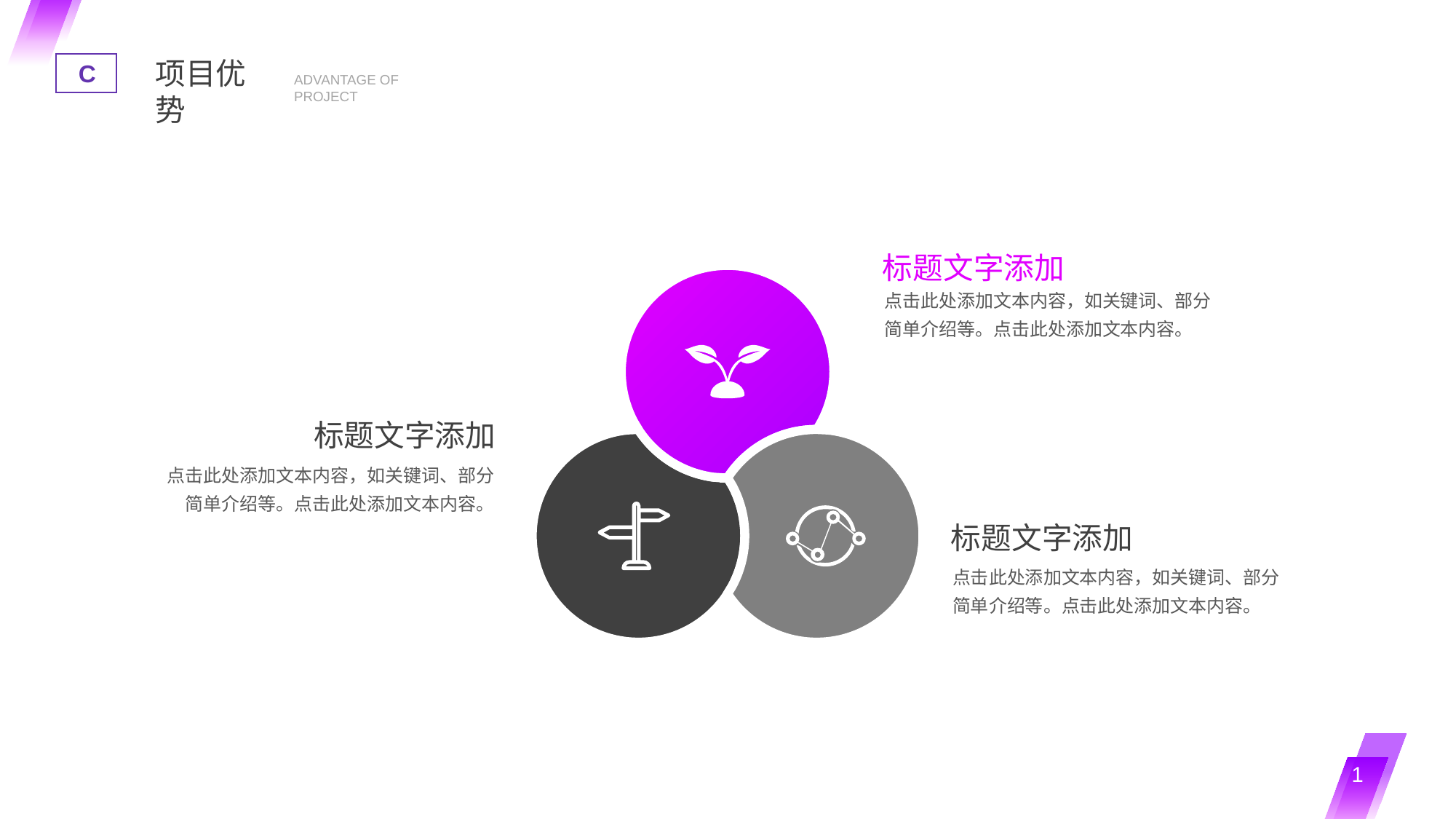

项目优势
C

ADVANTAGE OF PROJECT
标题文字添加
点击此处添加文本内容，如关键词、部分简单介绍等。点击此处添加文本内容。

标题文字添加
点击此处添加文本内容，如关键词、部分简单介绍等。点击此处添加文本内容。
标题文字添加
点击此处添加文本内容，如关键词、部分简单介绍等。点击此处添加文本内容。

1